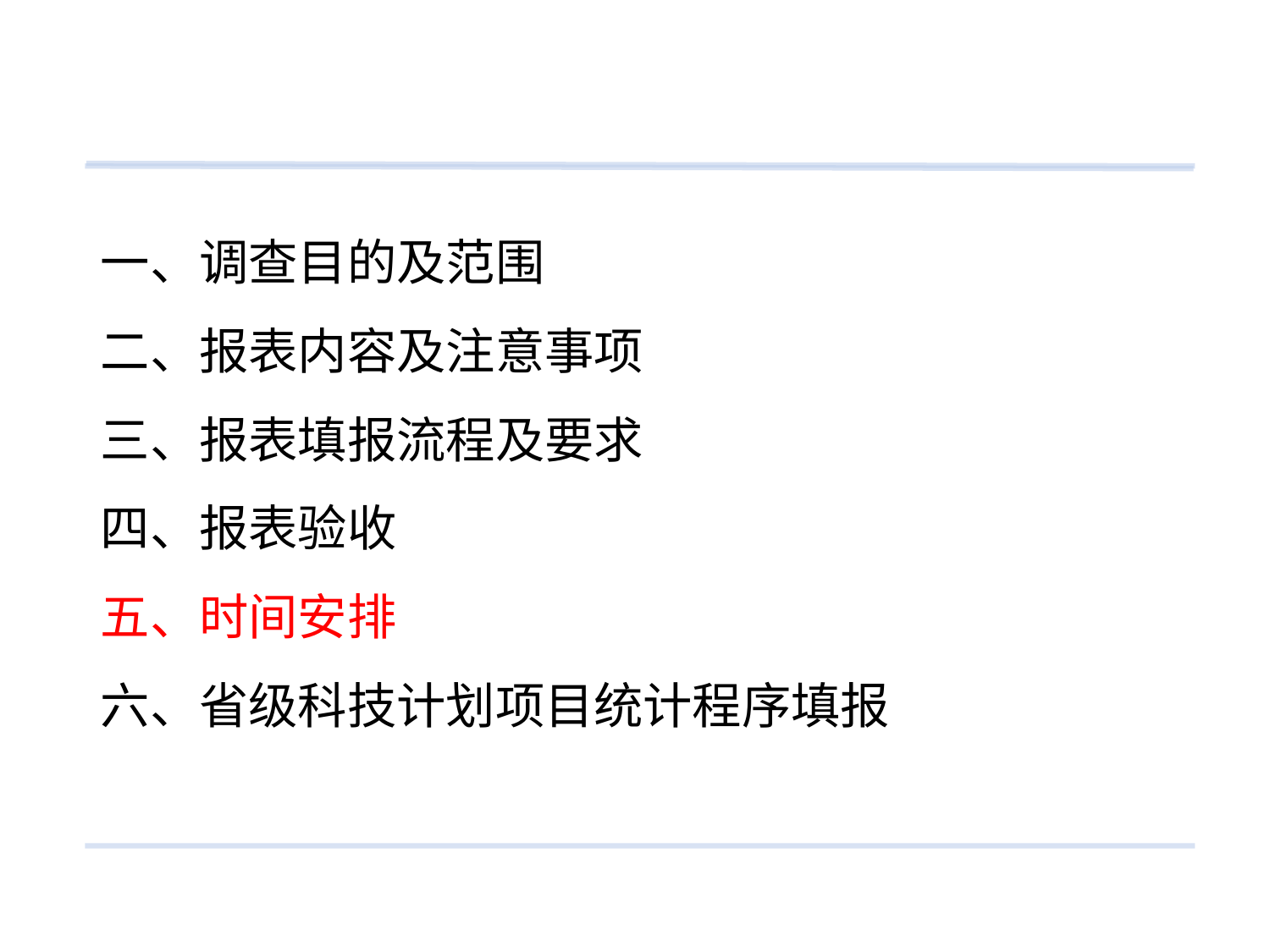

一、调查目的及范围
二、报表内容及注意事项
三、报表填报流程及要求
四、报表验收
五、时间安排
六、省级科技计划项目统计程序填报